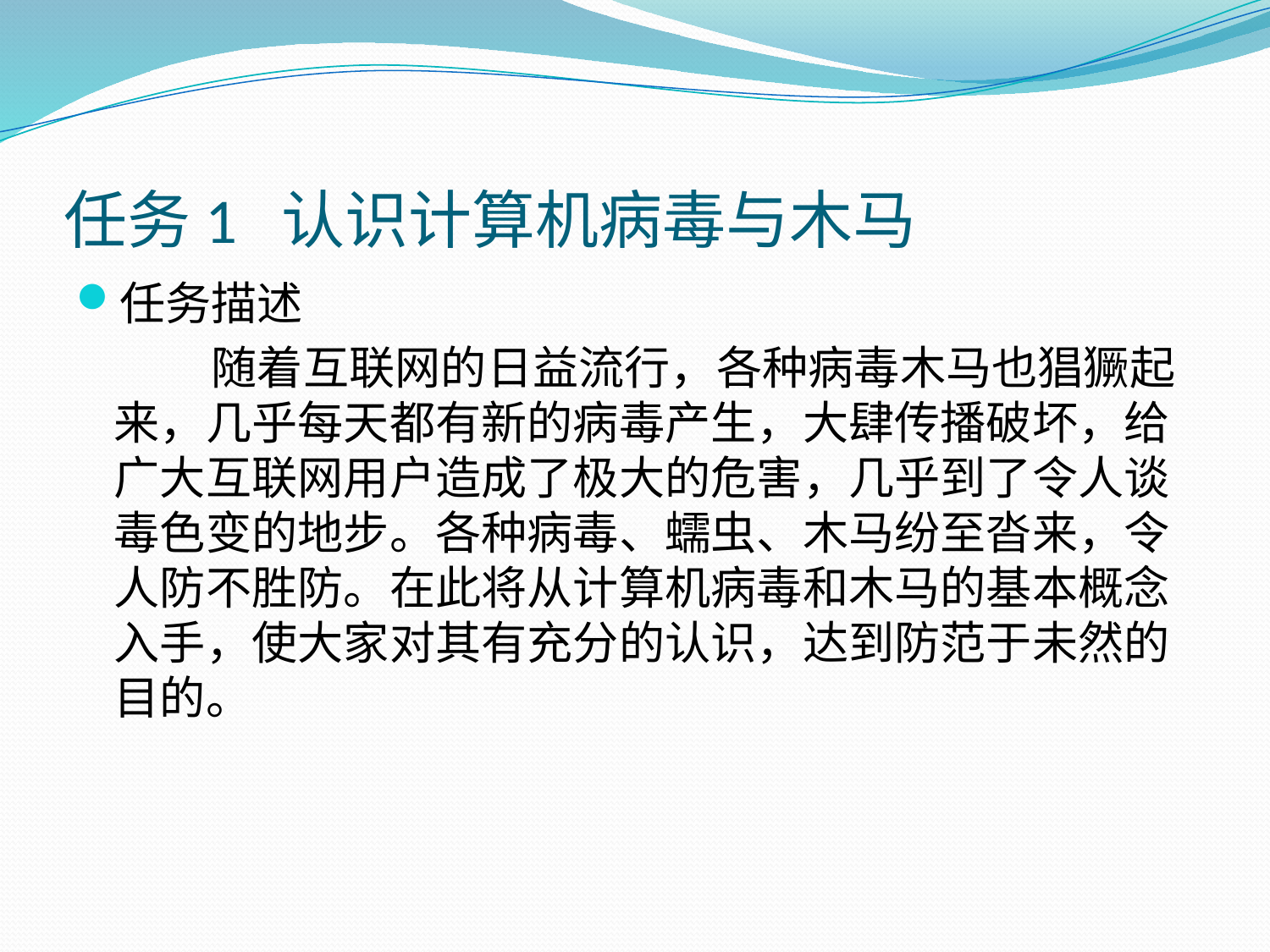

# 任务1  认识计算机病毒与木马
任务描述
            随着互联网的日益流行，各种病毒木马也猖獗起来，几乎每天都有新的病毒产生，大肆传播破坏，给广大互联网用户造成了极大的危害，几乎到了令人谈毒色变的地步。各种病毒、蠕虫、木马纷至沓来，令人防不胜防。在此将从计算机病毒和木马的基本概念入手，使大家对其有充分的认识，达到防范于未然的目的。